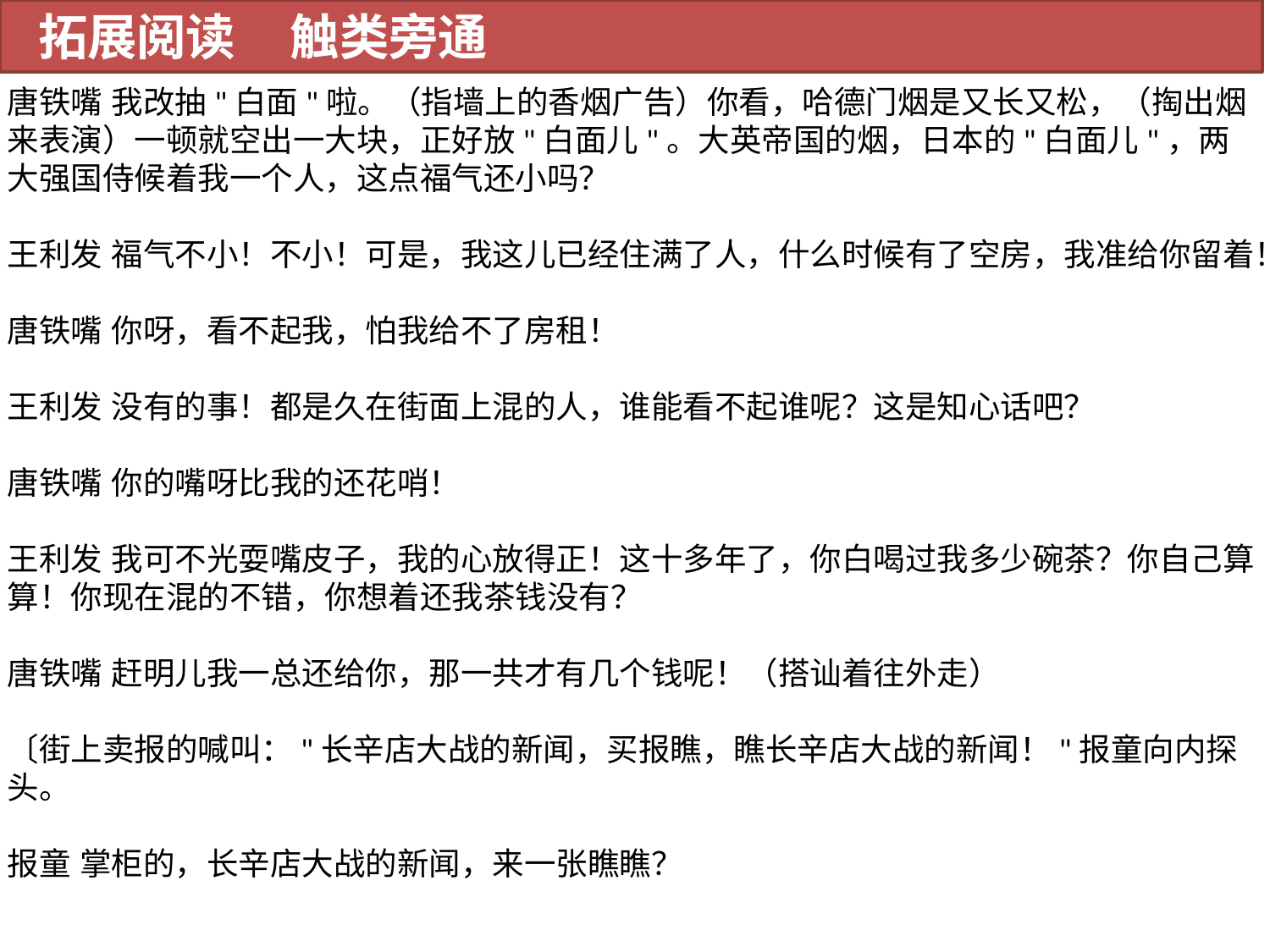

拓展阅读    触类旁通
唐铁嘴 我改抽"白面"啦。（指墙上的香烟广告）你看，哈德门烟是又长又松，（掏出烟来表演）一顿就空出一大块，正好放"白面儿"。大英帝国的烟，日本的"白面儿"，两大强国侍候着我一个人，这点福气还小吗？

王利发 福气不小！不小！可是，我这儿已经住满了人，什么时候有了空房，我准给你留着！

唐铁嘴 你呀，看不起我，怕我给不了房租！

王利发 没有的事！都是久在街面上混的人，谁能看不起谁呢？这是知心话吧？

唐铁嘴 你的嘴呀比我的还花哨！

王利发 我可不光耍嘴皮子，我的心放得正！这十多年了，你白喝过我多少碗茶？你自己算算！你现在混的不错，你想着还我茶钱没有？

唐铁嘴 赶明儿我一总还给你，那一共才有几个钱呢！（搭讪着往外走）

〔街上卖报的喊叫："长辛店大战的新闻，买报瞧，瞧长辛店大战的新闻！"报童向内探头。

报童 掌柜的，长辛店大战的新闻，来一张瞧瞧？